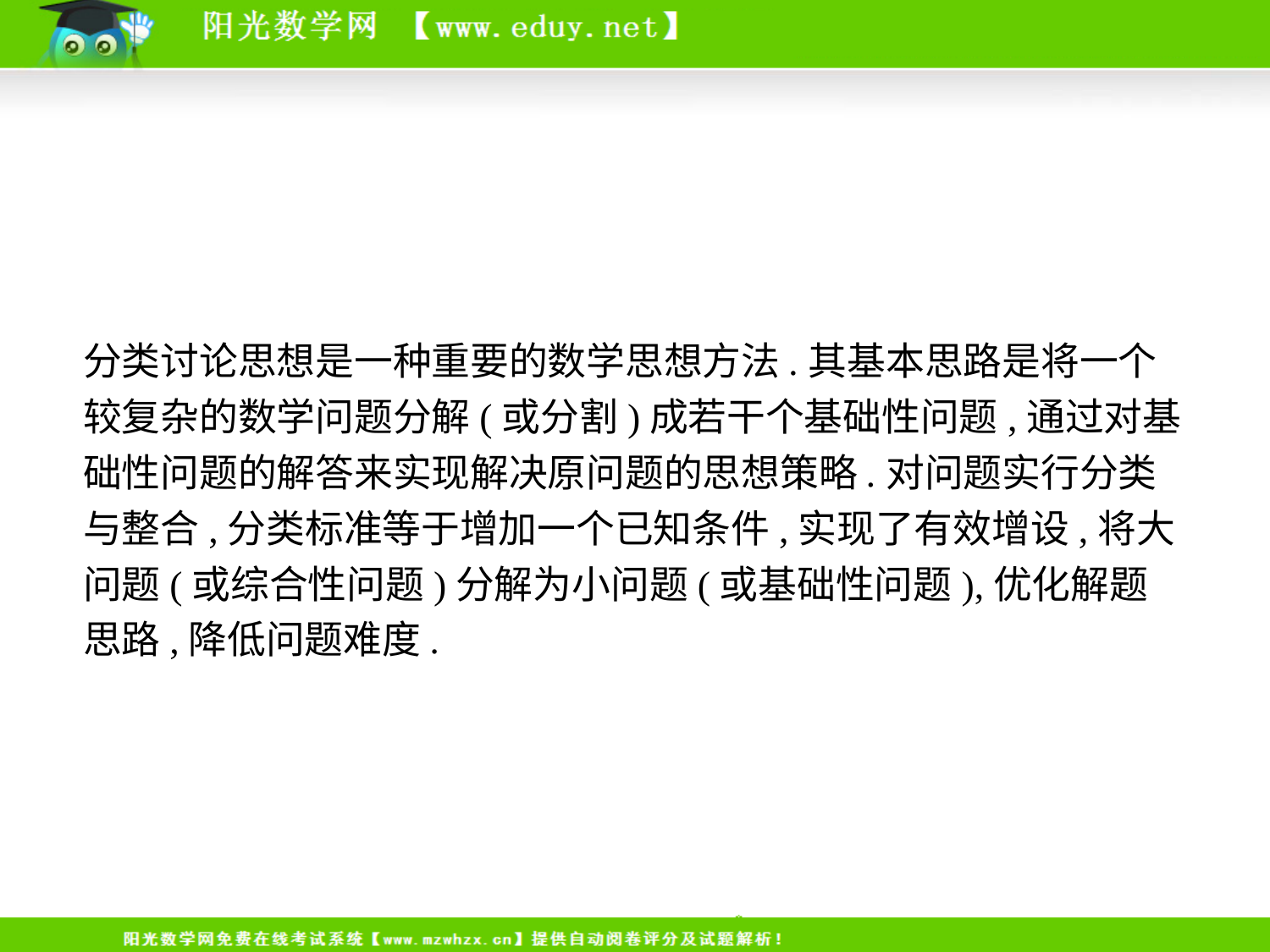

分类讨论思想是一种重要的数学思想方法.其基本思路是将一个较复杂的数学问题分解(或分割)成若干个基础性问题,通过对基础性问题的解答来实现解决原问题的思想策略.对问题实行分类与整合,分类标准等于增加一个已知条件,实现了有效增设,将大问题(或综合性问题)分解为小问题(或基础性问题),优化解题思路,降低问题难度.